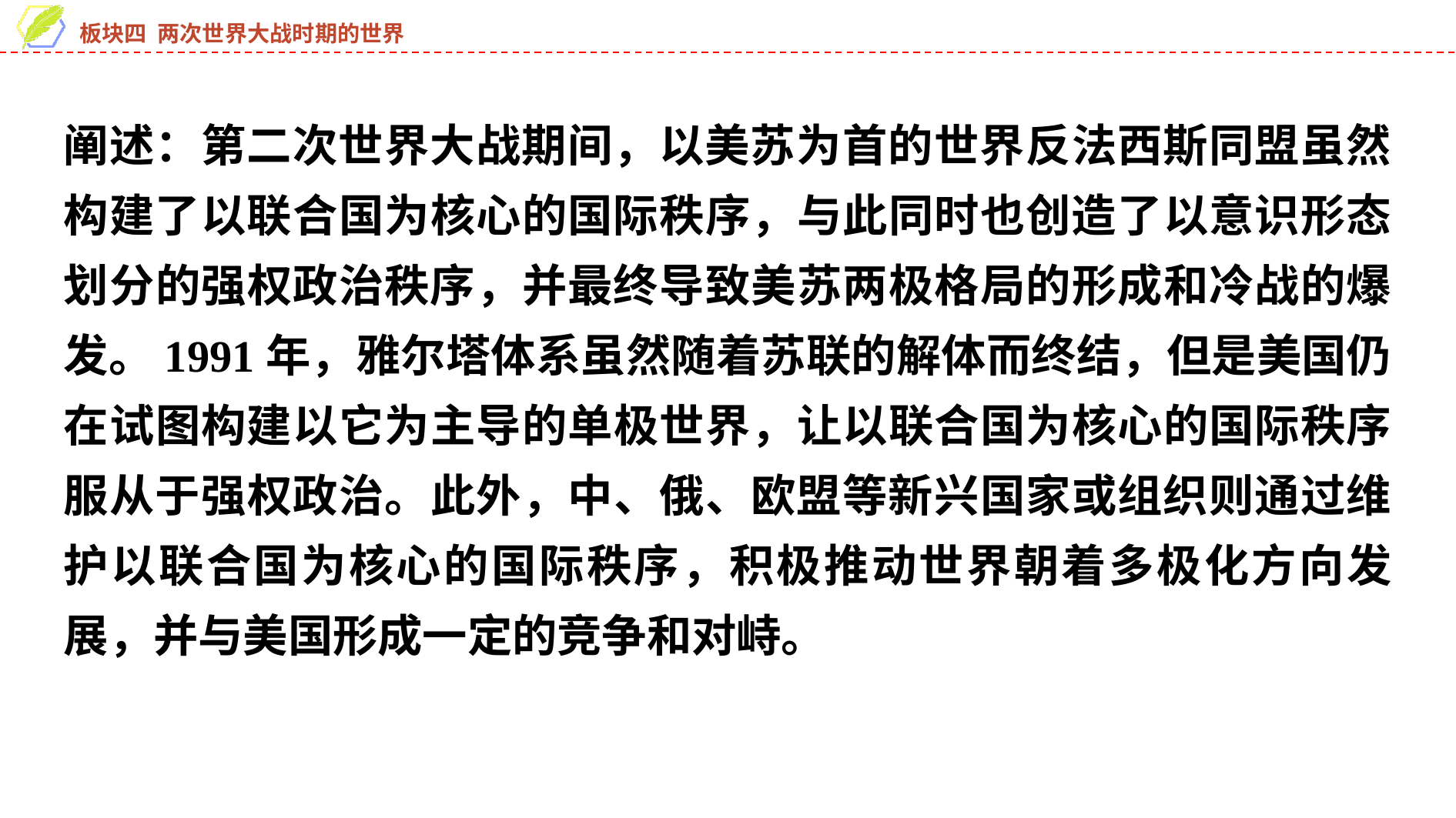

阐述：第二次世界大战期间，以美苏为首的世界反法西斯同盟虽然构建了以联合国为核心的国际秩序，与此同时也创造了以意识形态划分的强权政治秩序，并最终导致美苏两极格局的形成和冷战的爆发。1991年，雅尔塔体系虽然随着苏联的解体而终结，但是美国仍在试图构建以它为主导的单极世界，让以联合国为核心的国际秩序服从于强权政治。此外，中、俄、欧盟等新兴国家或组织则通过维护以联合国为核心的国际秩序，积极推动世界朝着多极化方向发展，并与美国形成一定的竞争和对峙。